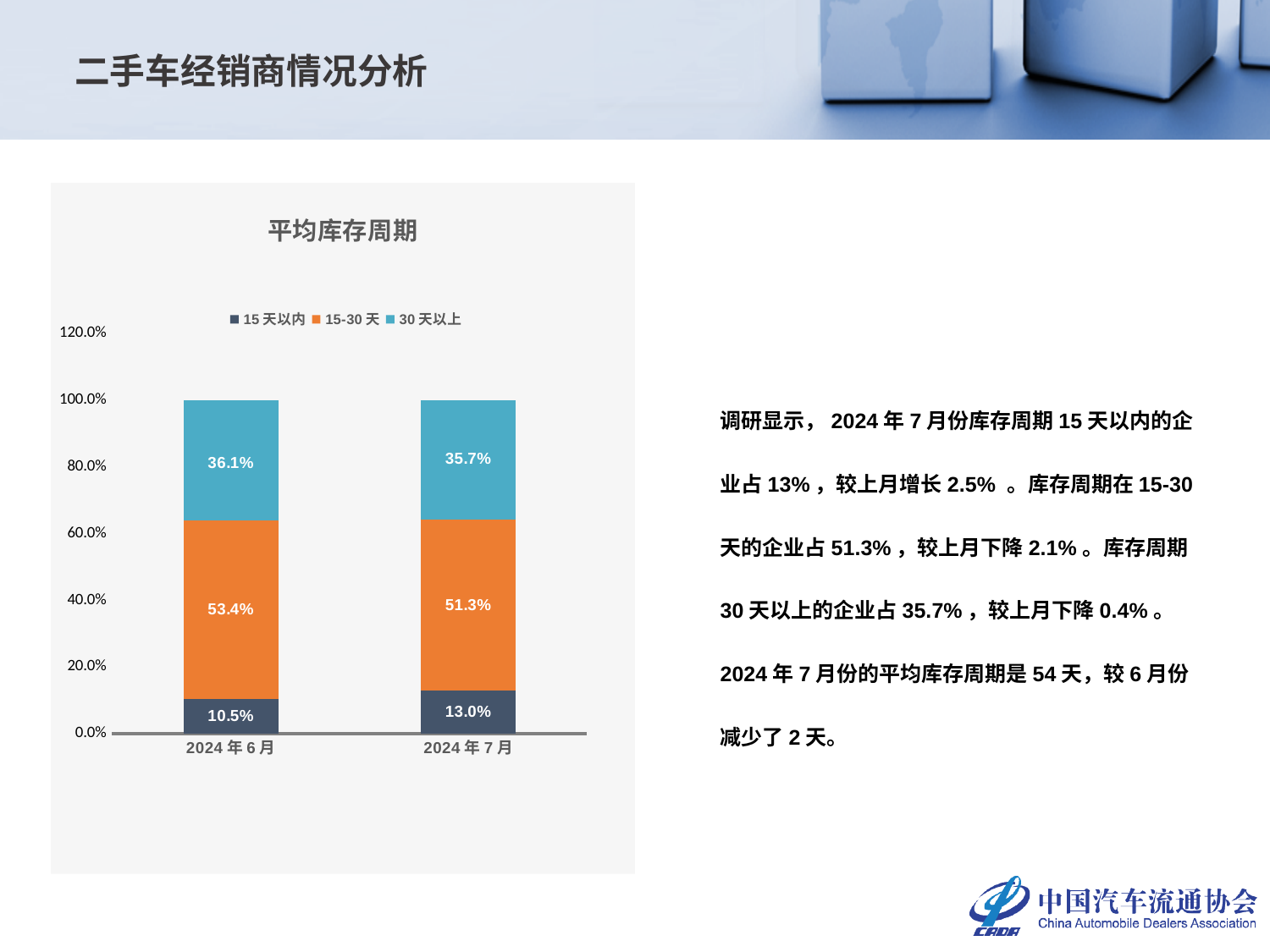

二手车经销商情况分析

### Chart: 平均库存周期

| Category | 15天以内 | 15-30天 | 30天以上 |
|---|---|---|---|
| 2024年6月 | 0.10503368213518585 | 0.5343067646639076 | 0.3606595532009066 |
| 2024年7月 | 0.13003368213518585 | 0.5133067646639076 | 0.3566595532009066 |
调研显示，2024年7月份库存周期15天以内的企业占13%，较上月增长2.5% 。库存周期在15-30天的企业占51.3%，较上月下降2.1%。库存周期30天以上的企业占35.7%，较上月下降0.4%。
2024年7月份的平均库存周期是54天，较6月份减少了2天。